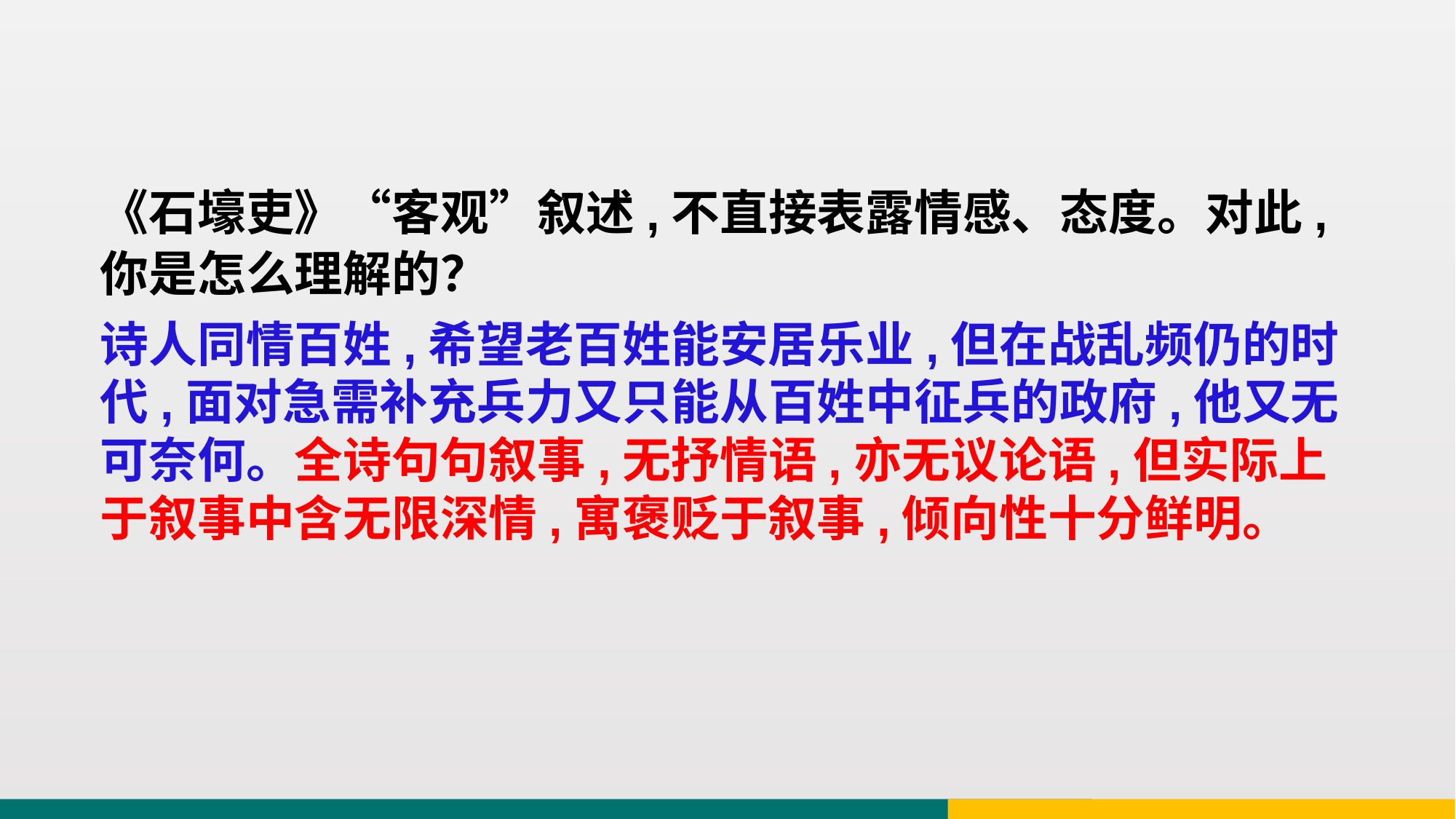

《石壕吏》“客观”叙述,不直接表露情感、态度。对此,你是怎么理解的？
诗人同情百姓,希望老百姓能安居乐业,但在战乱频仍的时代,面对急需补充兵力又只能从百姓中征兵的政府,他又无可奈何。全诗句句叙事,无抒情语,亦无议论语,但实际上于叙事中含无限深情,寓褒贬于叙事,倾向性十分鲜明。